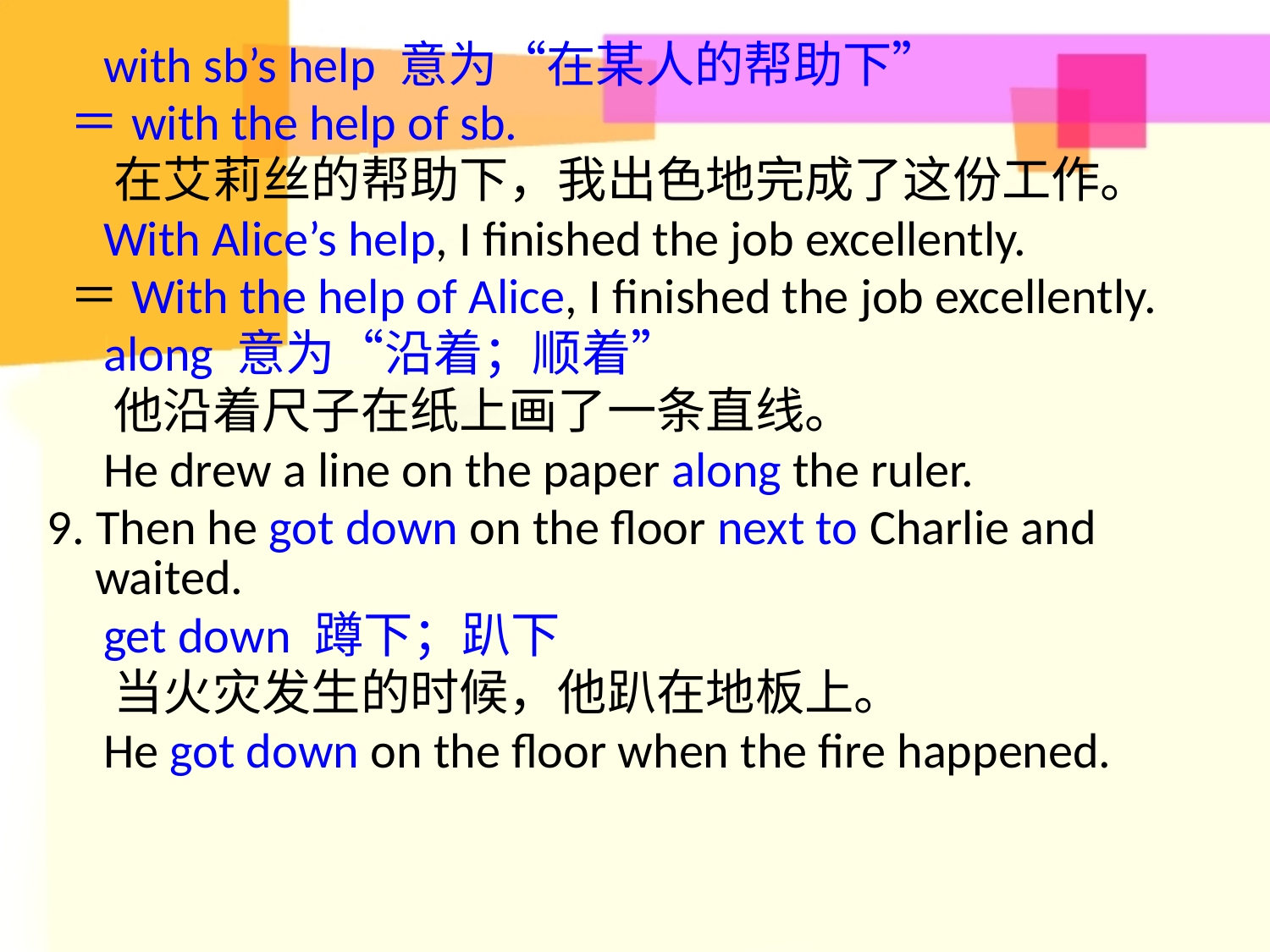

with sb’s help 意为“在某人的帮助下”
 ＝with the help of sb.
     在艾莉丝的帮助下，我出色地完成了这份工作。
     With Alice’s help, I finished the job excellently.
 ＝With the help of Alice, I finished the job excellently.
     along 意为“沿着；顺着”
     他沿着尺子在纸上画了一条直线。
     He drew a line on the paper along the ruler.
9. Then he got down on the floor next to Charlie and waited.
     get down 蹲下；趴下
     当火灾发生的时候，他趴在地板上。
     He got down on the floor when the fire happened.